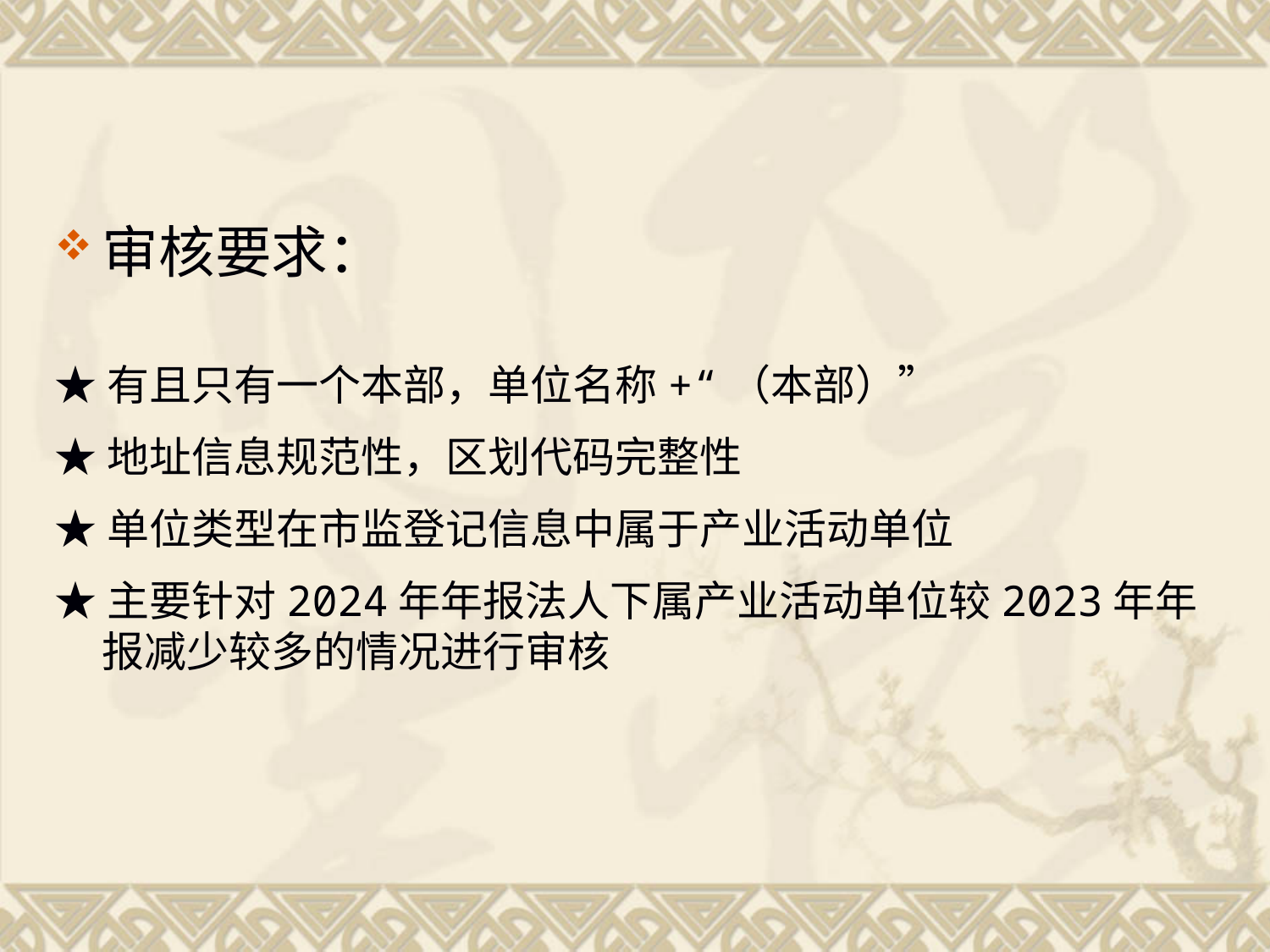

#
审核要求：

★有且只有一个本部，单位名称+“（本部）”
★地址信息规范性，区划代码完整性
★单位类型在市监登记信息中属于产业活动单位
★主要针对2024年年报法人下属产业活动单位较2023年年报减少较多的情况进行审核